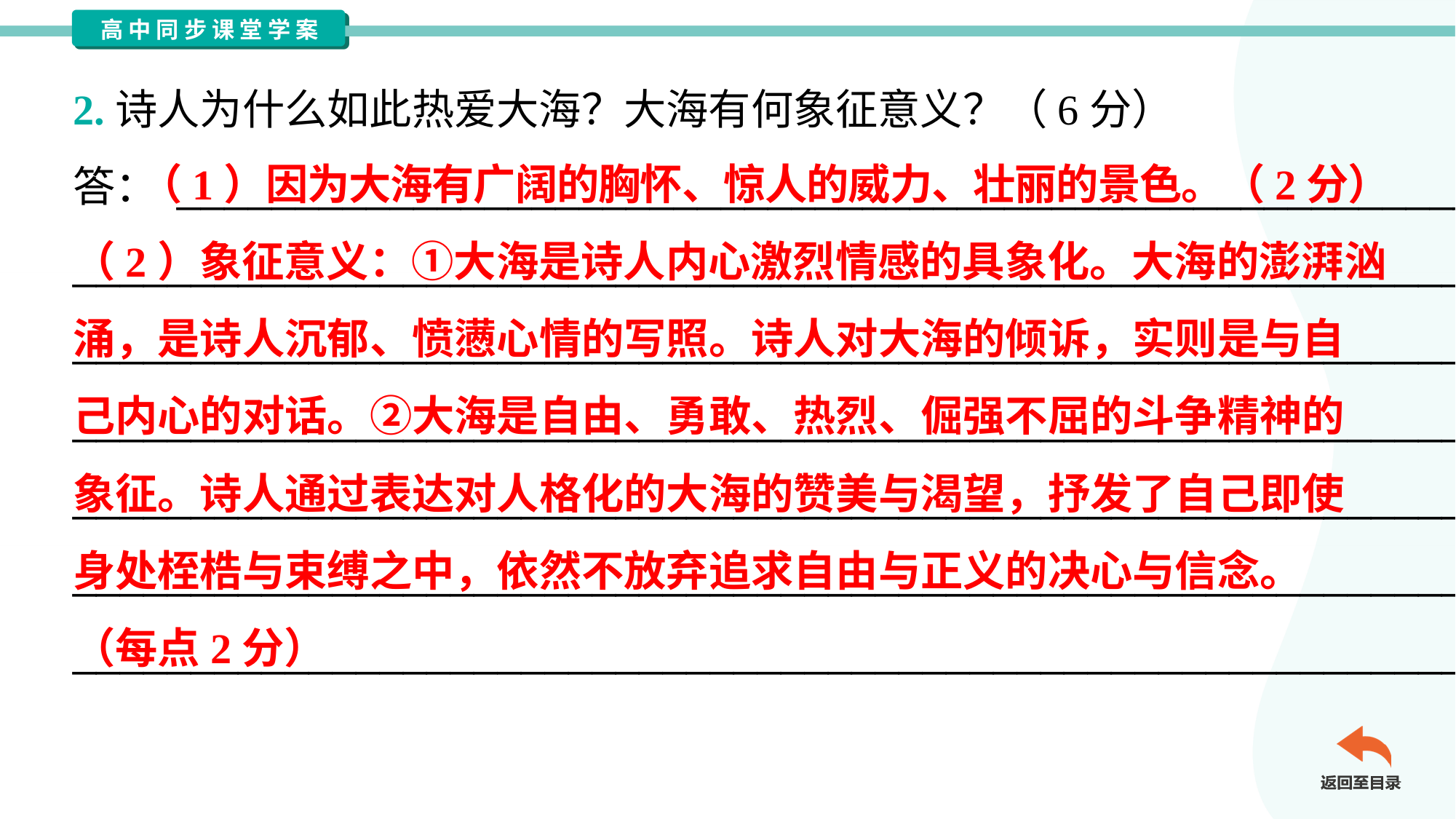

2.诗人为什么如此热爱大海？大海有何象征意义？（6分）
答： ________________________________________________________
_____________________________________________________________
_____________________________________________________________
_____________________________________________________________
_____________________________________________________________
_____________________________________________________________
_____________________________________________________________
      （1）因为大海有广阔的胸怀、惊人的威力、壮丽的景色。（2分）
（2）象征意义：①大海是诗人内心激烈情感的具象化。大海的澎湃汹
涌，是诗人沉郁、愤懑心情的写照。诗人对大海的倾诉，实则是与自
己内心的对话。②大海是自由、勇敢、热烈、倔强不屈的斗争精神的
象征。诗人通过表达对人格化的大海的赞美与渴望，抒发了自己即使
身处桎梏与束缚之中，依然不放弃追求自由与正义的决心与信念。
（每点2分）